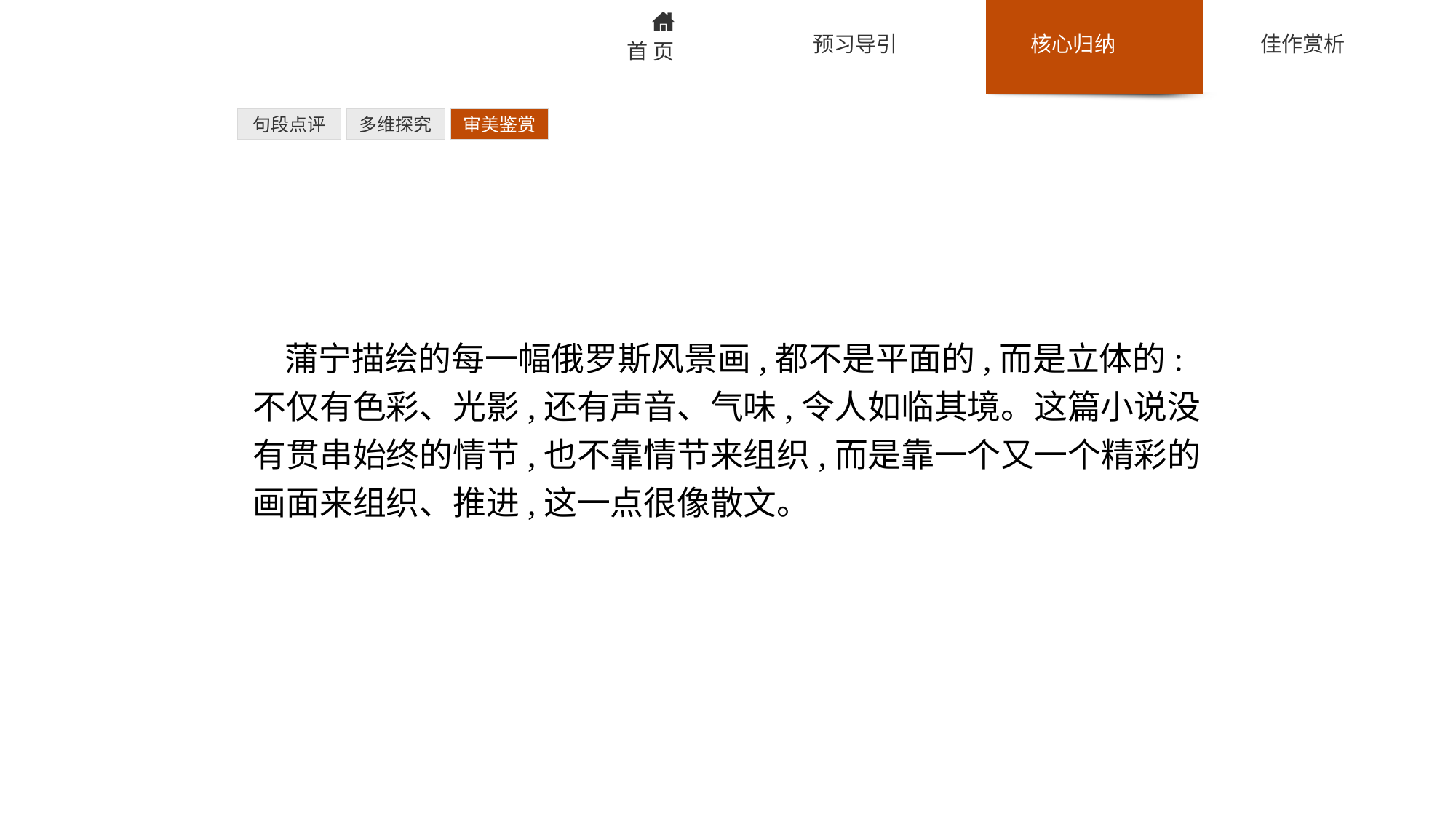

句段点评
多维探究
审美鉴赏
蒲宁描绘的每一幅俄罗斯风景画,都不是平面的,而是立体的:不仅有色彩、光影,还有声音、气味,令人如临其境。这篇小说没有贯串始终的情节,也不靠情节来组织,而是靠一个又一个精彩的画面来组织、推进,这一点很像散文。